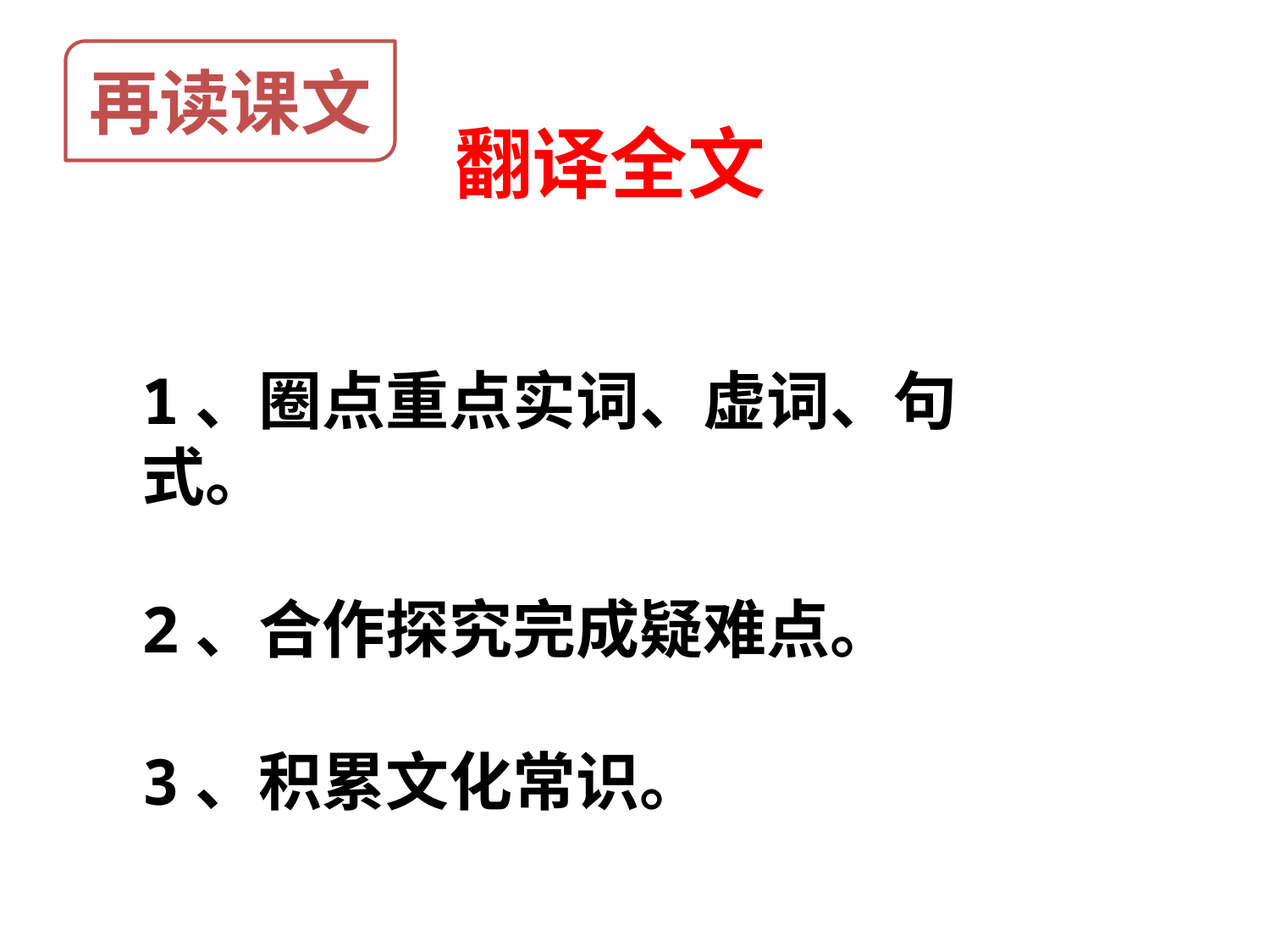

再读课文
翻译全文

1、圈点重点实词、虚词、句式。

2、合作探究完成疑难点。

3、积累文化常识。